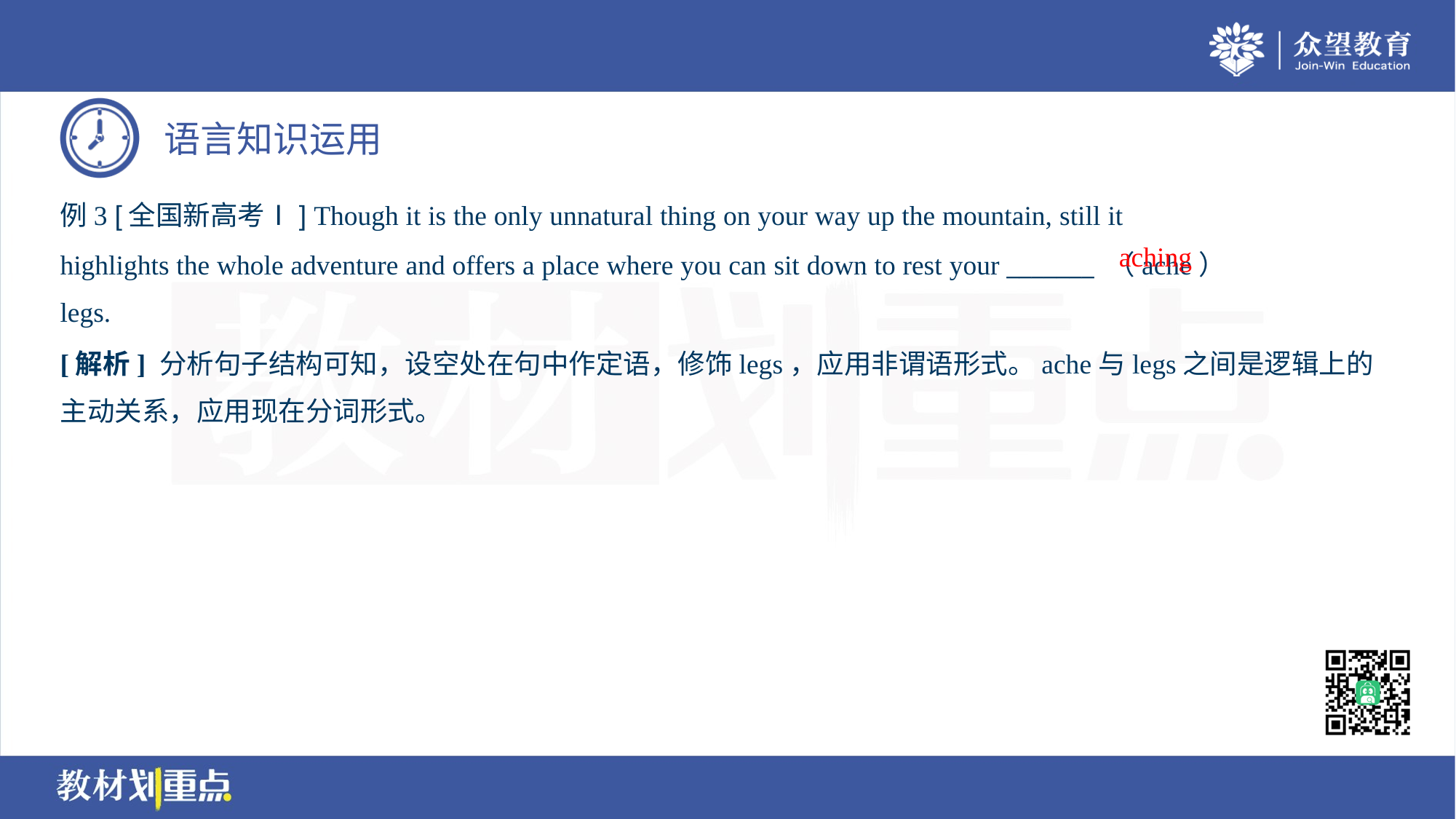

例3 [全国新高考Ⅰ] Though it is the only unnatural thing on your way up the mountain, still it
highlights the whole adventure and offers a place where you can sit down to rest your _______ （ache）
legs.
aching
[解析] 分析句子结构可知，设空处在句中作定语，修饰legs，应用非谓语形式。ache与legs之间是逻辑上的
主动关系，应用现在分词形式。